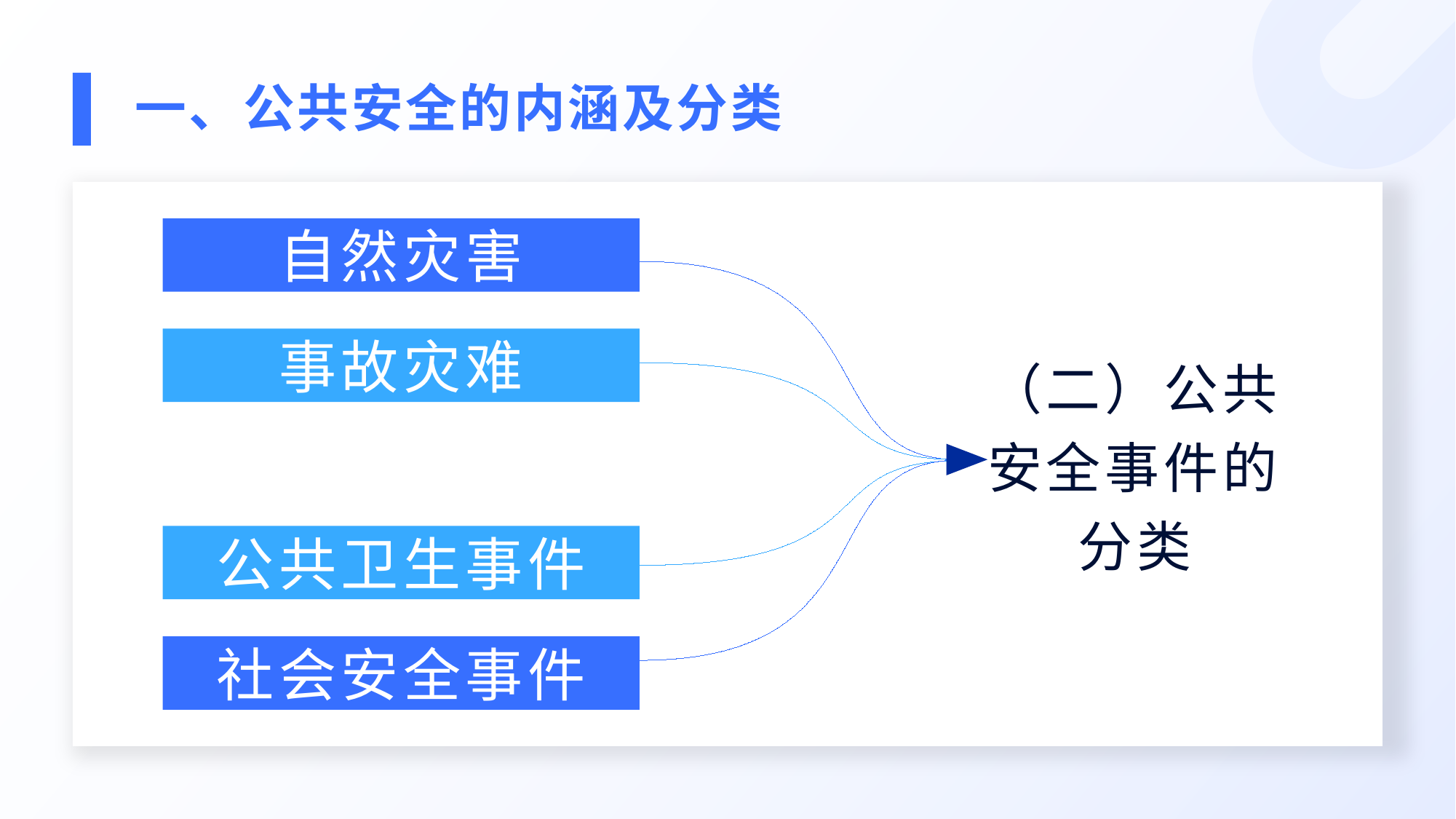

一、公共安全的内涵及分类

自然灾害

事故灾难
（二）公共安全事件的分类

公共卫生事件
社会安全事件